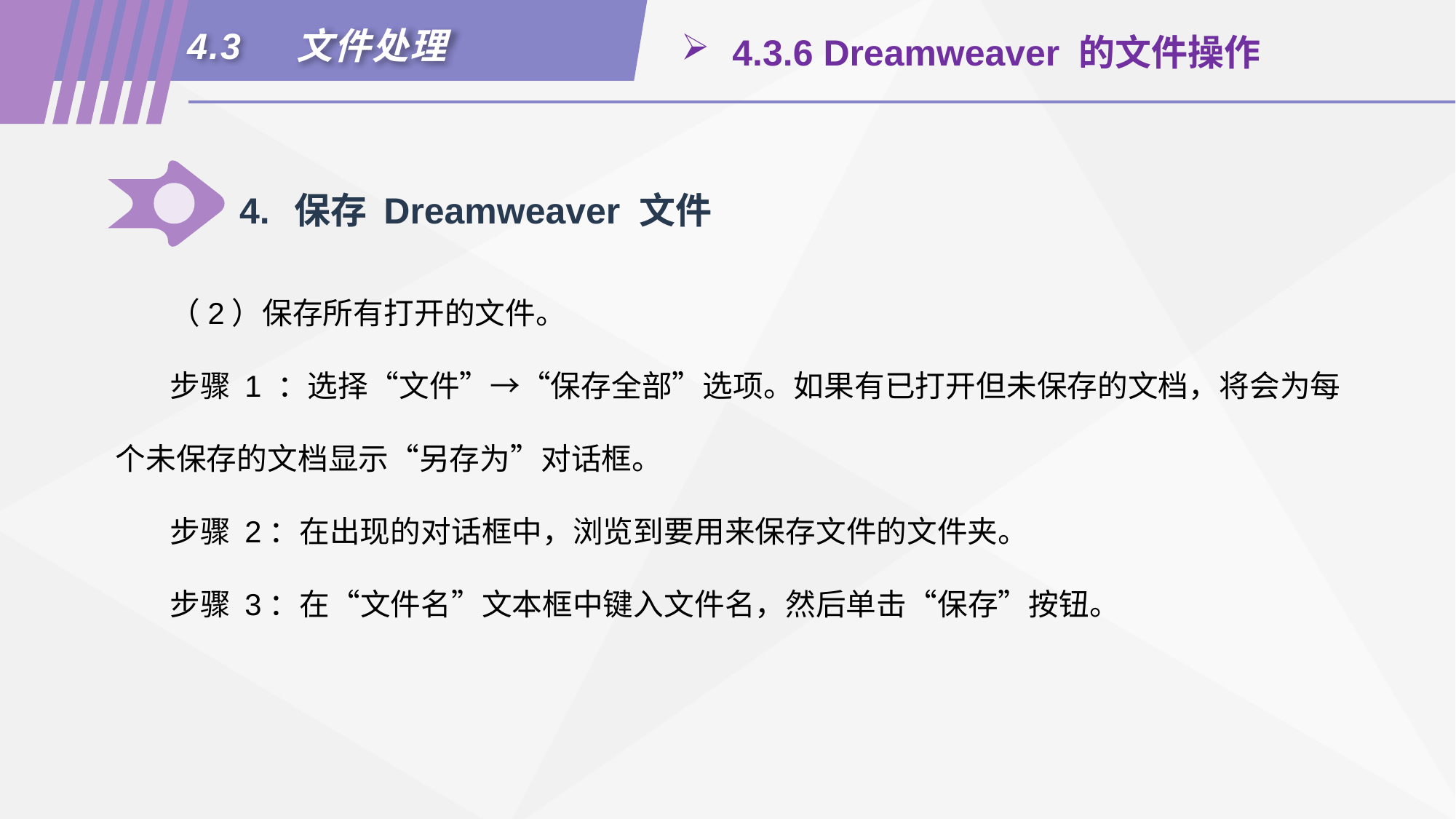

4.3	文件处理
 4.3.6 Dreamweaver 的文件操作

4.	保存 Dreamweaver 文件
（2）保存所有打开的文件。
步骤 1 ：选择“文件”→“保存全部”选项。如果有已打开但未保存的文档，将会为每个未保存的文档显示“另存为”对话框。
步骤 2：在出现的对话框中，浏览到要用来保存文件的文件夹。
步骤 3：在“文件名”文本框中键入文件名，然后单击“保存”按钮。